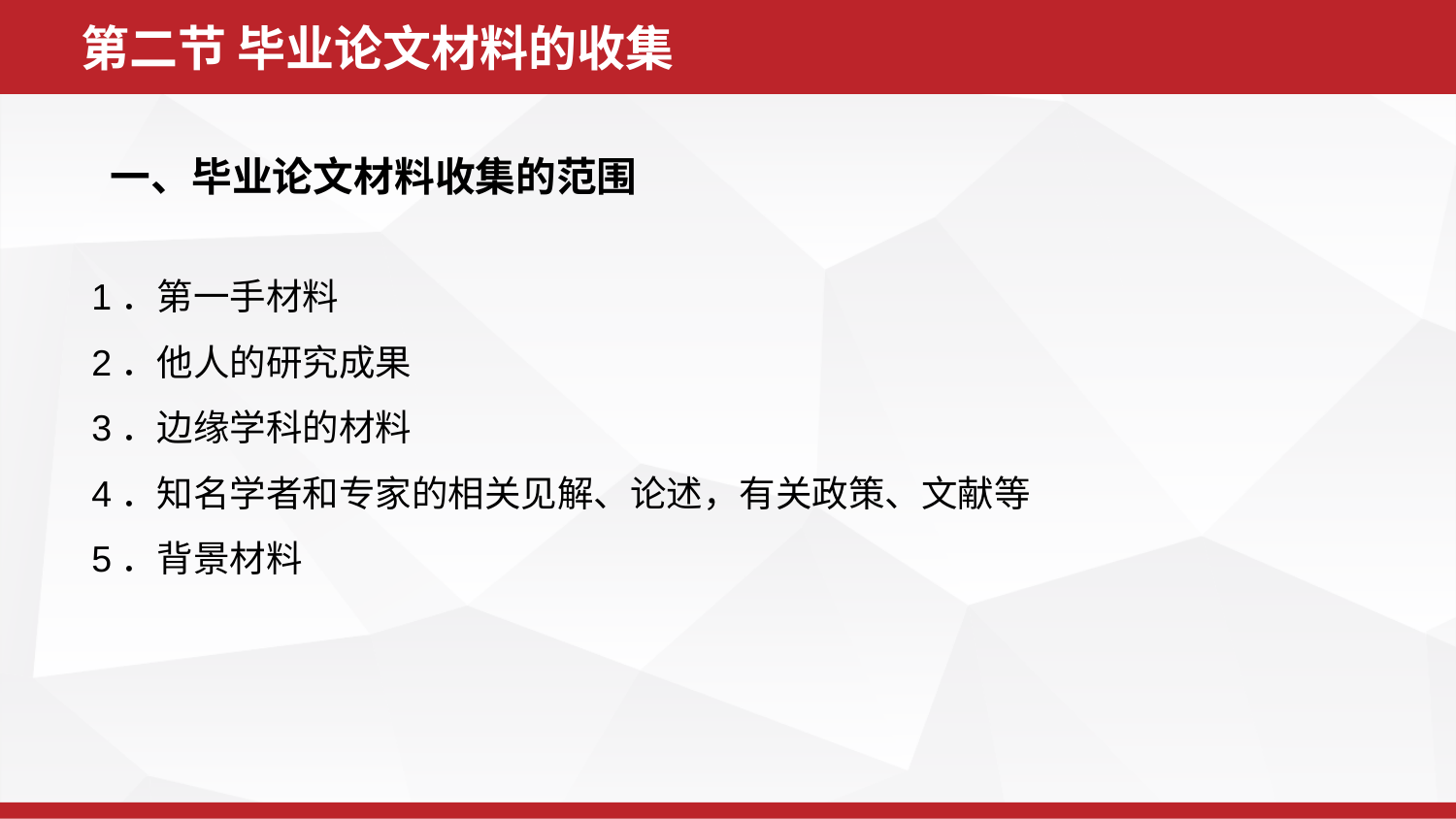

第二节 毕业论文材料的收集
 一、毕业论文材料收集的范围
1．第一手材料
2．他人的研究成果
3．边缘学科的材料
4．知名学者和专家的相关见解、论述，有关政策、文献等
5．背景材料